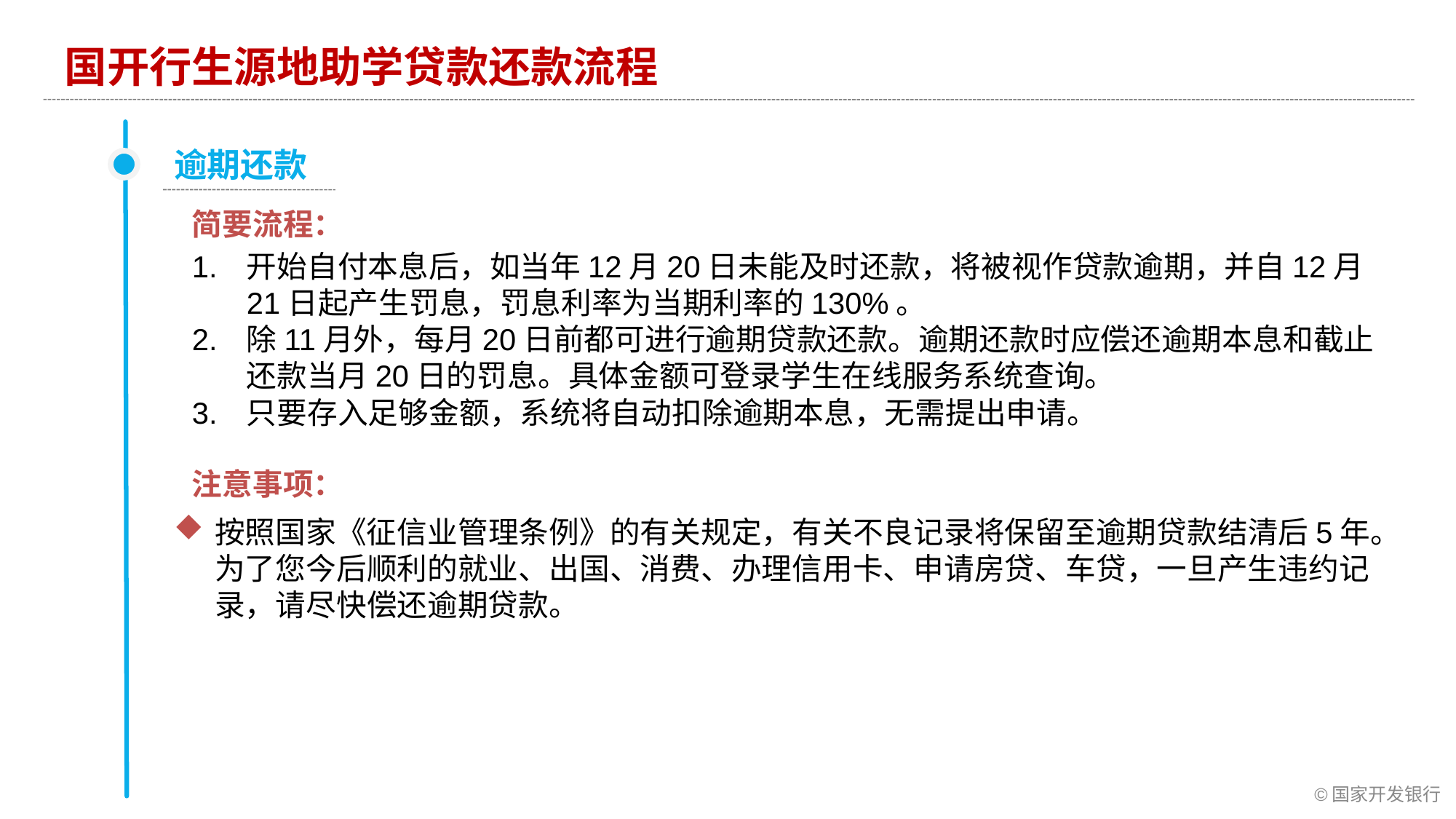

3
国开行生源地助学贷款还款流程

逾期还款

简要流程：
开始自付本息后，如当年12月20日未能及时还款，将被视作贷款逾期，并自12月21日起产生罚息，罚息利率为当期利率的130%。
除11月外，每月20日前都可进行逾期贷款还款。逾期还款时应偿还逾期本息和截止还款当月20日的罚息。具体金额可登录学生在线服务系统查询。
只要存入足够金额，系统将自动扣除逾期本息，无需提出申请。
注意事项：
按照国家《征信业管理条例》的有关规定，有关不良记录将保留至逾期贷款结清后5年。为了您今后顺利的就业、出国、消费、办理信用卡、申请房贷、车贷，一旦产生违约记录，请尽快偿还逾期贷款。
©国家开发银行